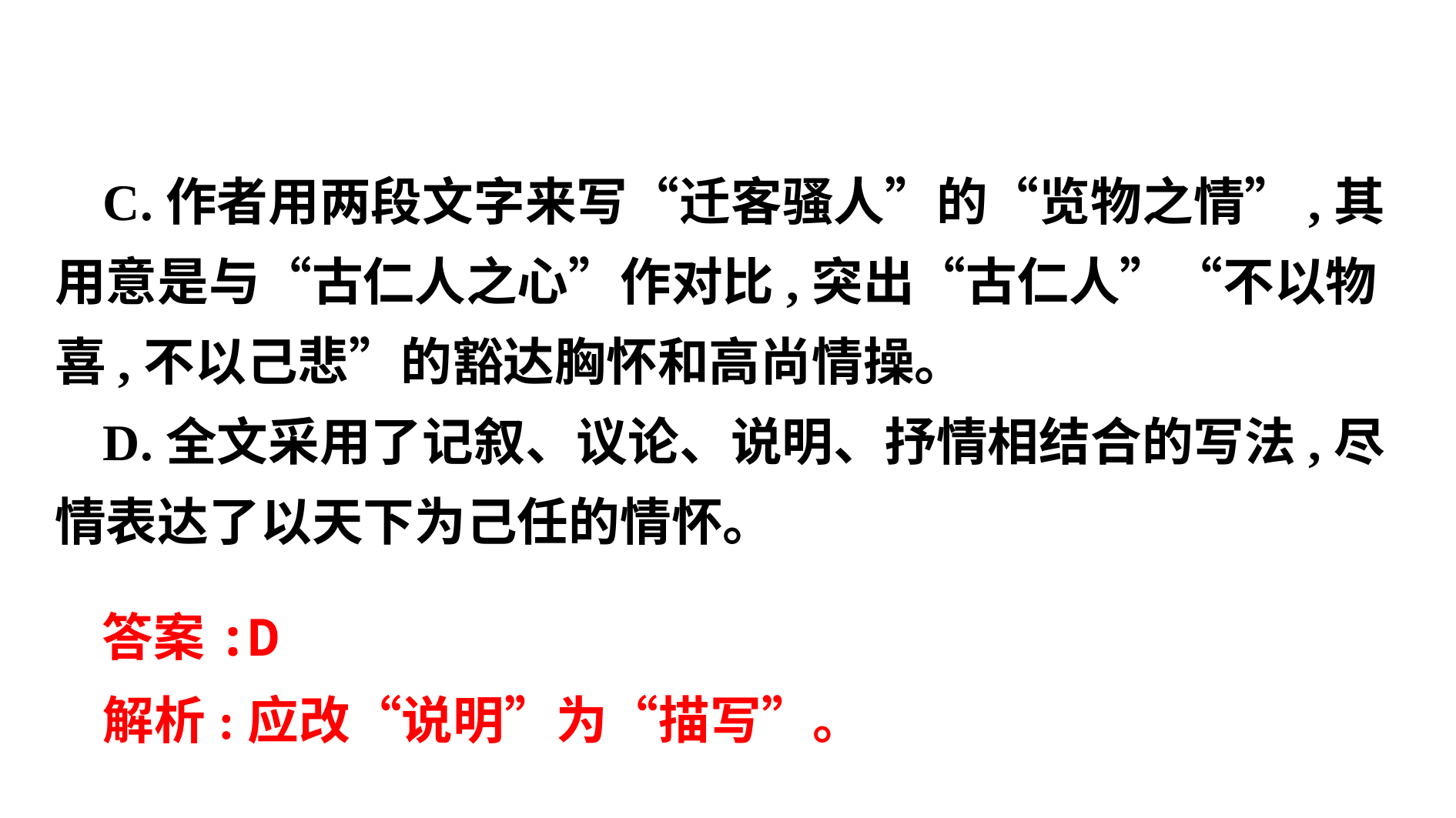

C.作者用两段文字来写“迁客骚人”的“览物之情”,其用意是与“古仁人之心”作对比,突出“古仁人”“不以物喜,不以己悲”的豁达胸怀和高尚情操。
D.全文采用了记叙、议论、说明、抒情相结合的写法,尽情表达了以天下为己任的情怀。
答案:D
解析:应改“说明”为“描写”。